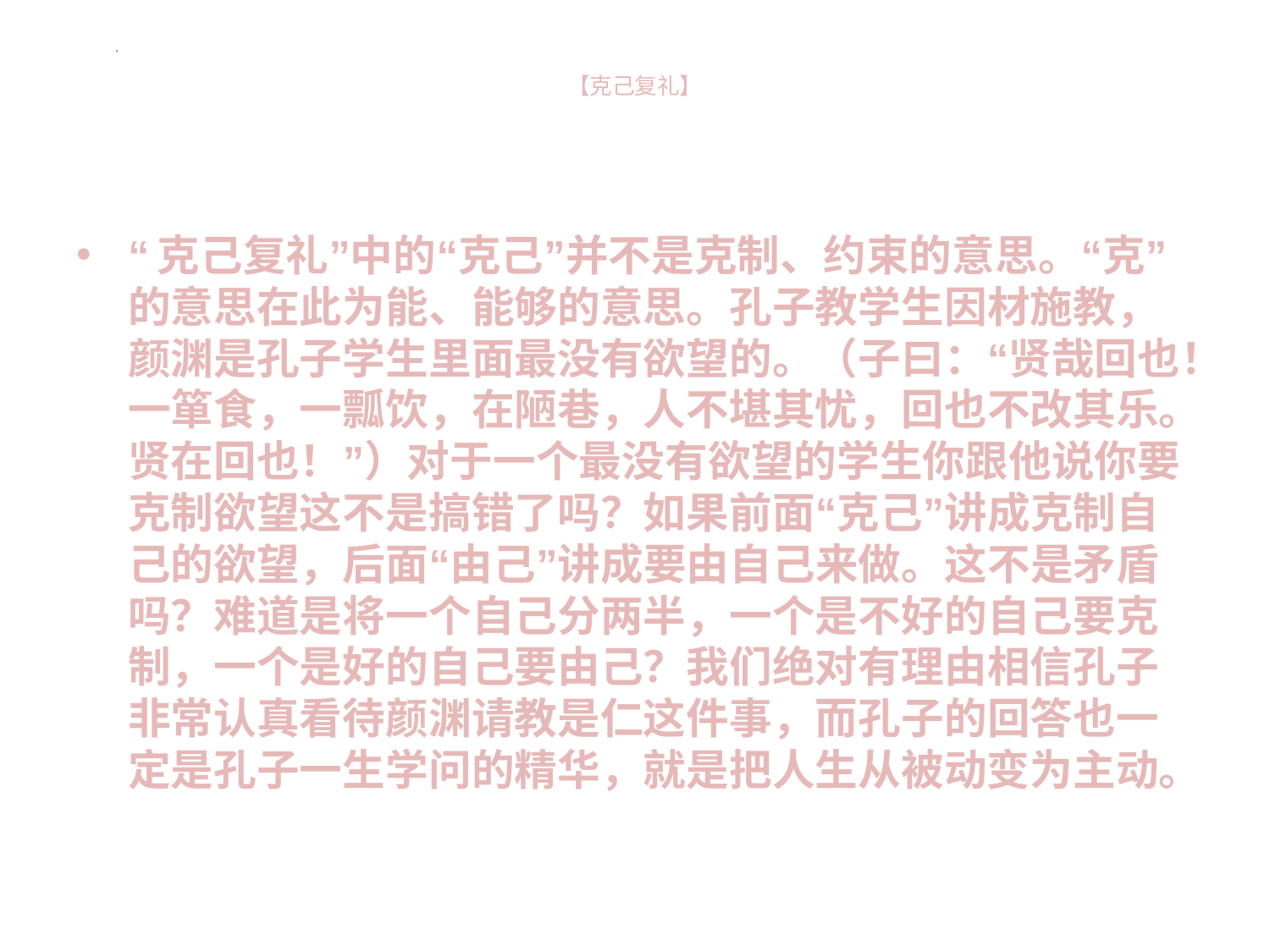

# 【克己复礼】
“克己复礼”中的“克己”并不是克制、约束的意思。“克”的意思在此为能、能够的意思。孔子教学生因材施教，颜渊是孔子学生里面最没有欲望的。（子曰：“贤哉回也！一箪食，一瓢饮，在陋巷，人不堪其忧，回也不改其乐。贤在回也！”）对于一个最没有欲望的学生你跟他说你要克制欲望这不是搞错了吗？如果前面“克己”讲成克制自己的欲望，后面“由己”讲成要由自己来做。这不是矛盾吗？难道是将一个自己分两半，一个是不好的自己要克制，一个是好的自己要由己？我们绝对有理由相信孔子非常认真看待颜渊请教是仁这件事，而孔子的回答也一定是孔子一生学问的精华，就是把人生从被动变为主动。